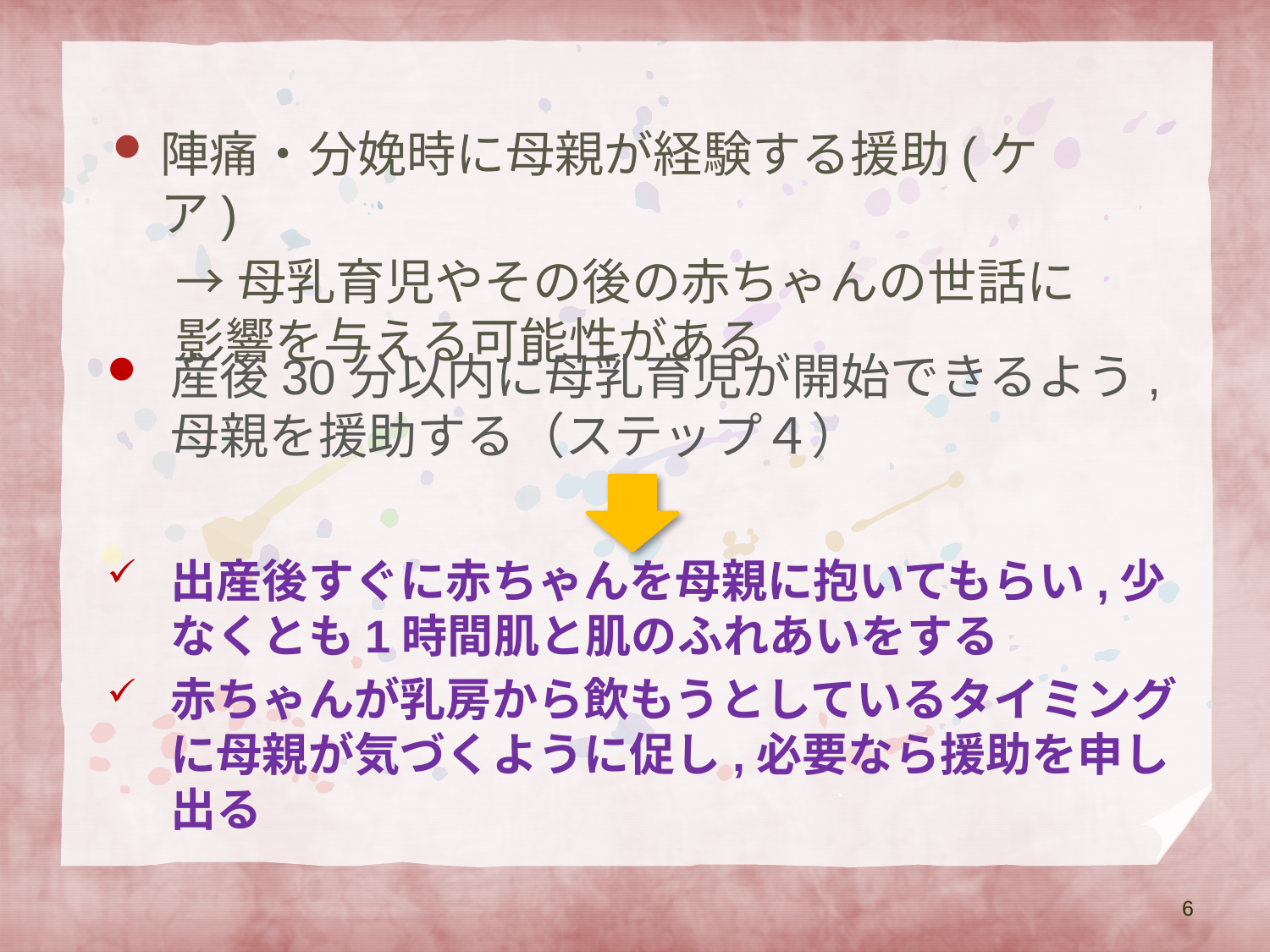

陣痛・分娩時に母親が経験する援助(ケア)
→母乳育児やその後の赤ちゃんの世話に影響を与える可能性がある
産後30分以内に母乳育児が開始できるよう,母親を援助する（ステップ４）

出産後すぐに赤ちゃんを母親に抱いてもらい,少なくとも1時間肌と肌のふれあいをする
赤ちゃんが乳房から飲もうとしているタイミングに母親が気づくように促し,必要なら援助を申し出る

6